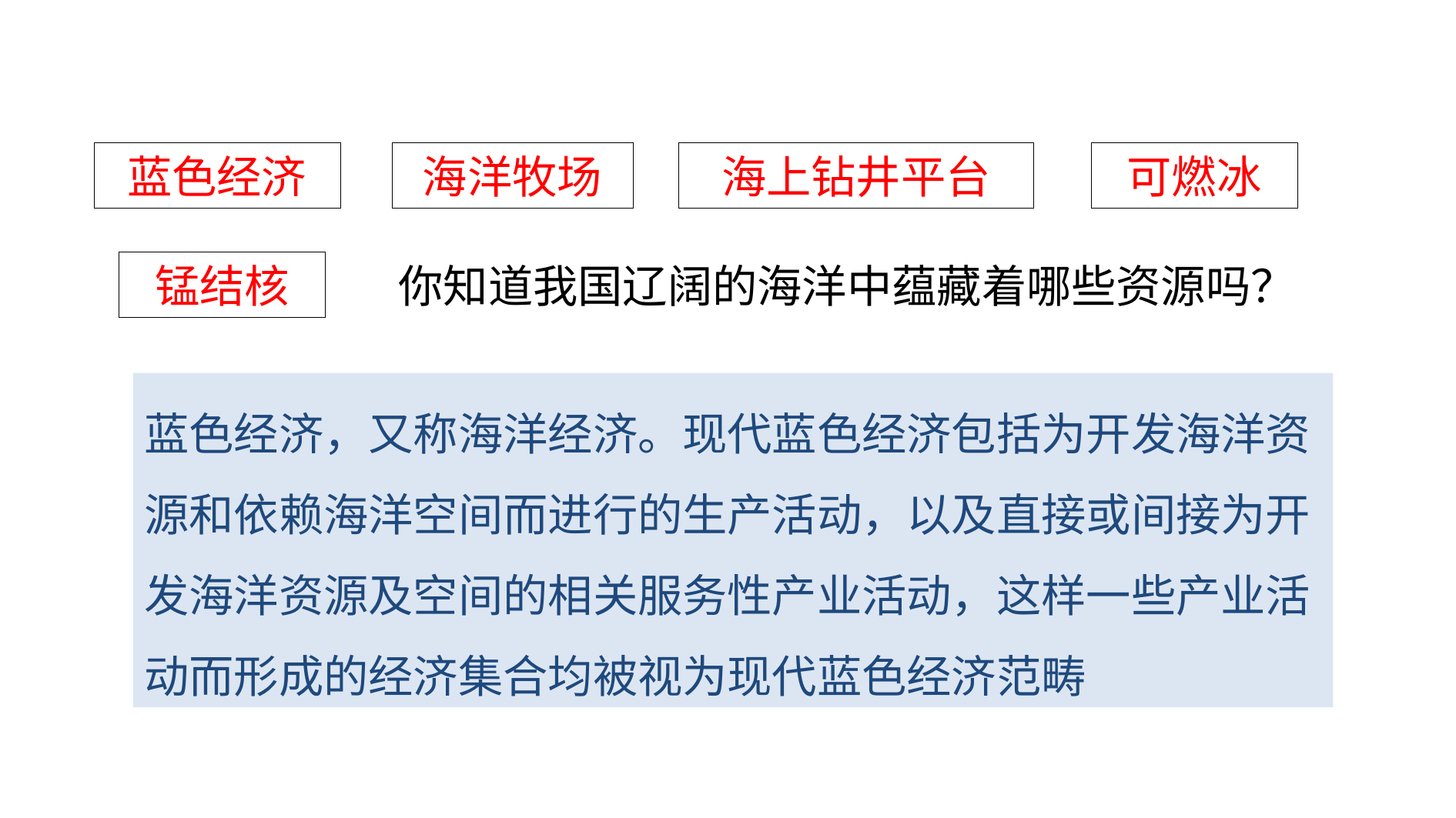

蓝色经济
海洋牧场
海上钻井平台
可燃冰
锰结核
你知道我国辽阔的海洋中蕴藏着哪些资源吗？
蓝色经济，又称海洋经济。现代蓝色经济包括为开发海洋资源和依赖海洋空间而进行的生产活动，以及直接或间接为开发海洋资源及空间的相关服务性产业活动，这样一些产业活动而形成的经济集合均被视为现代蓝色经济范畴